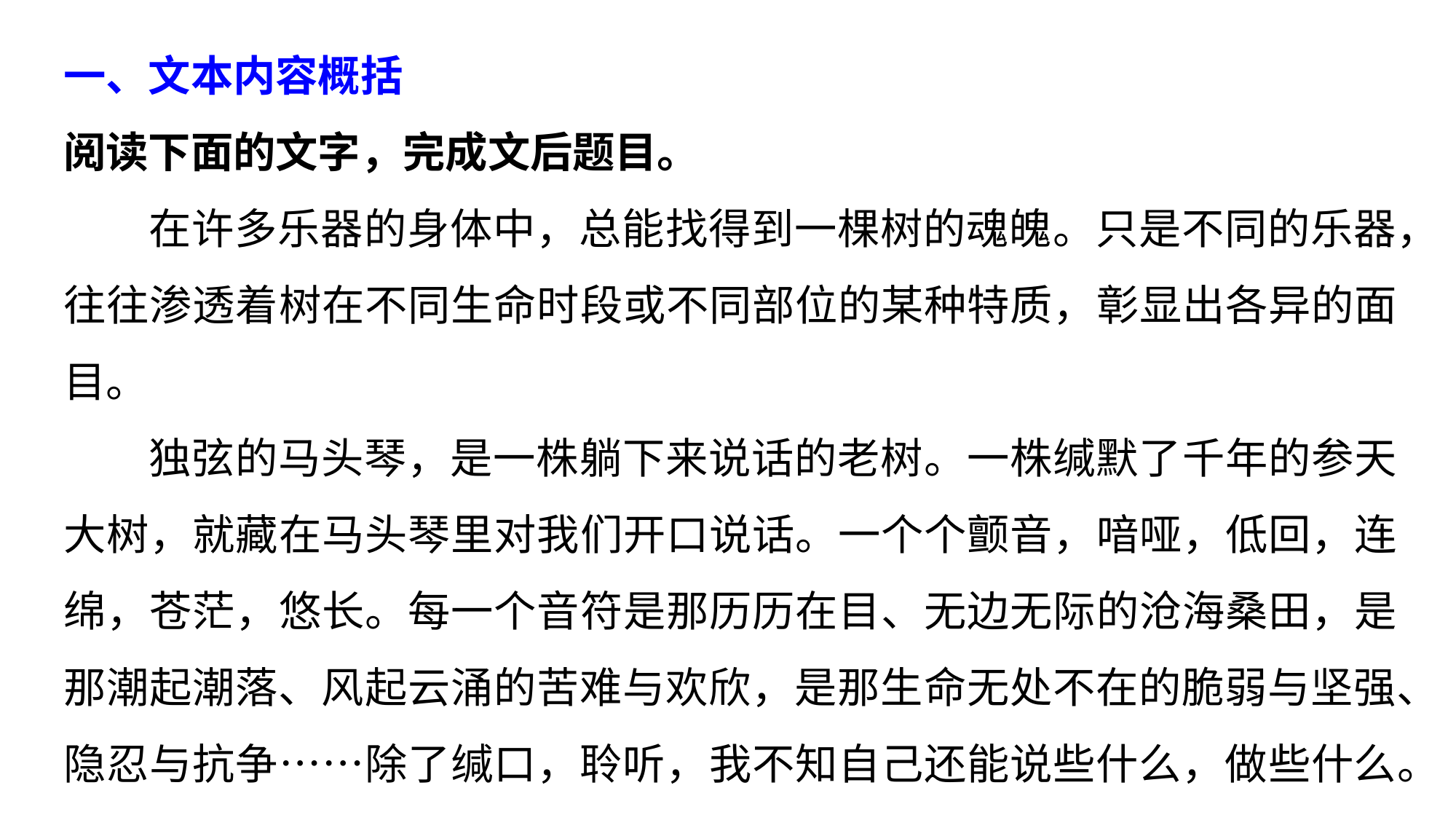

一、文本内容概括
阅读下面的文字，完成文后题目。
在许多乐器的身体中，总能找得到一棵树的魂魄。只是不同的乐器，往往渗透着树在不同生命时段或不同部位的某种特质，彰显出各异的面目。
独弦的马头琴，是一株躺下来说话的老树。一株缄默了千年的参天大树，就藏在马头琴里对我们开口说话。一个个颤音，喑哑，低回，连绵，苍茫，悠长。每一个音符是那历历在目、无边无际的沧海桑田，是那潮起潮落、风起云涌的苦难与欢欣，是那生命无处不在的脆弱与坚强、隐忍与抗争……除了缄口，聆听，我不知自己还能说些什么，做些什么。